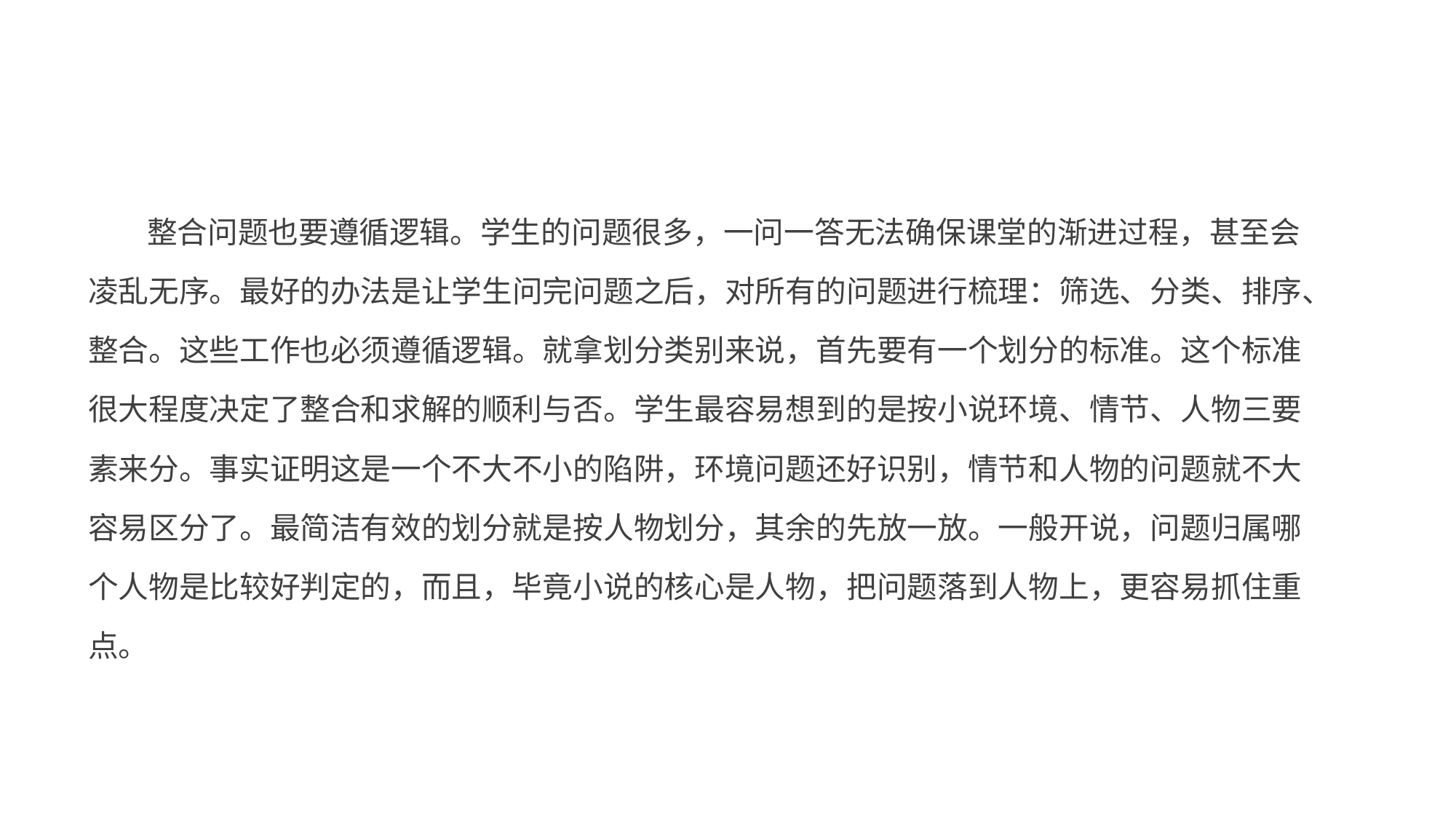

整合问题也要遵循逻辑。学生的问题很多，一问一答无法确保课堂的渐进过程，甚至会 凌乱无序。最好的办法是让学生问完问题之后，对所有的问题进行梳理：筛选、分类、排序、 整合。这些工作也必须遵循逻辑。就拿划分类别来说，首先要有一个划分的标准。这个标准 很大程度决定了整合和求解的顺利与否。学生最容易想到的是按小说环境、情节、人物三要 素来分。事实证明这是一个不大不小的陷阱，环境问题还好识别，情节和人物的问题就不大 容易区分了。最简洁有效的划分就是按人物划分，其余的先放一放。一般开说，问题归属哪 个人物是比较好判定的，而且，毕竟小说的核心是人物，把问题落到人物上，更容易抓住重 点。